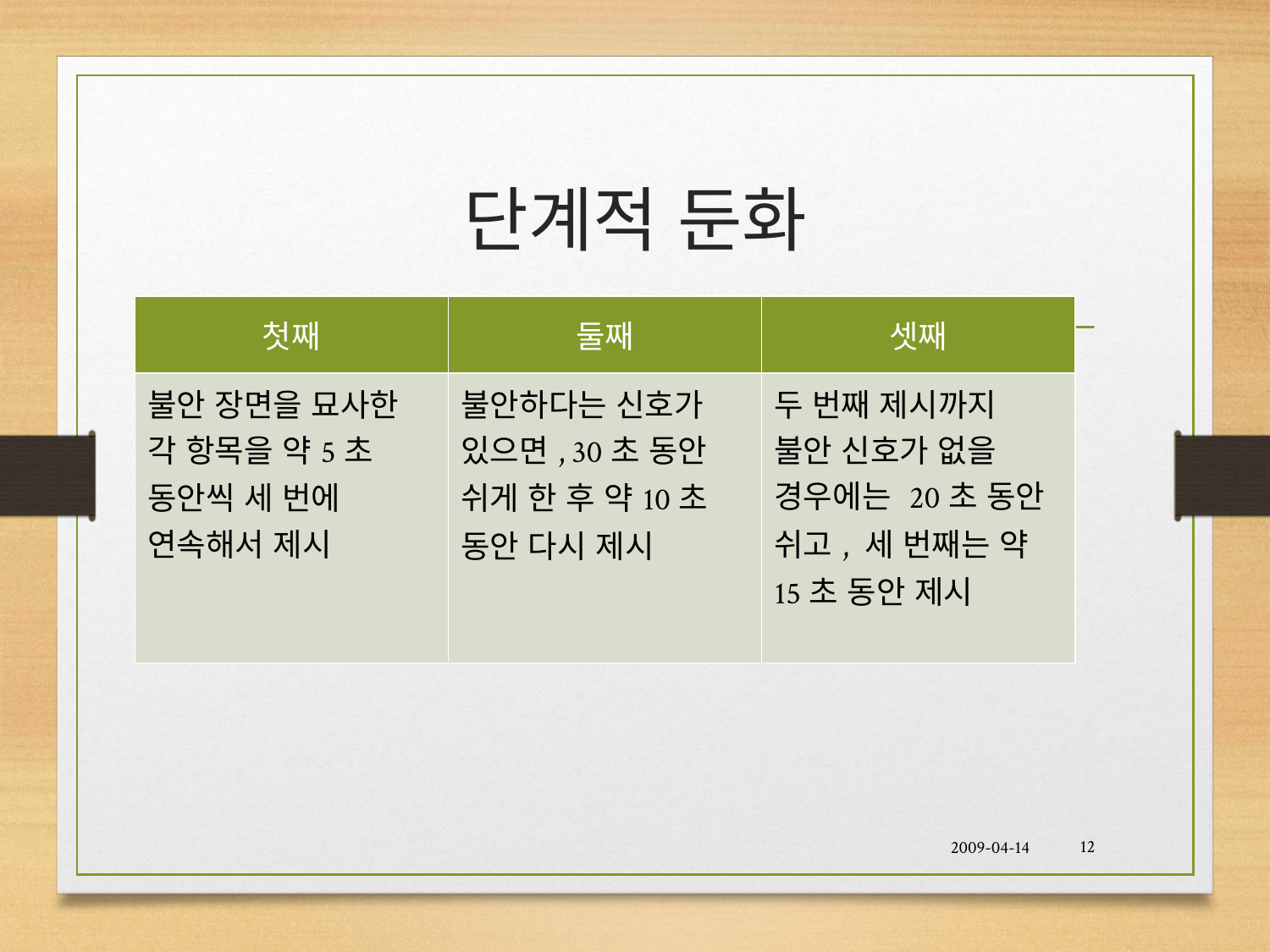

# 단계적 둔화
| 첫째 | 둘째 | 셋째 |
| --- | --- | --- |
| 불안 장면을 묘사한 각 항목을 약5초 동안씩 세 번에 연속해서 제시 | 불안하다는 신호가 있으면, 30초 동안 쉬게 한 후 약10초 동안 다시 제시 | 두 번째 제시까지 불안 신호가 없을 경우에는 20초 동안 쉬고, 세 번째는 약15초 동안 제시 |
2009-04-14
12